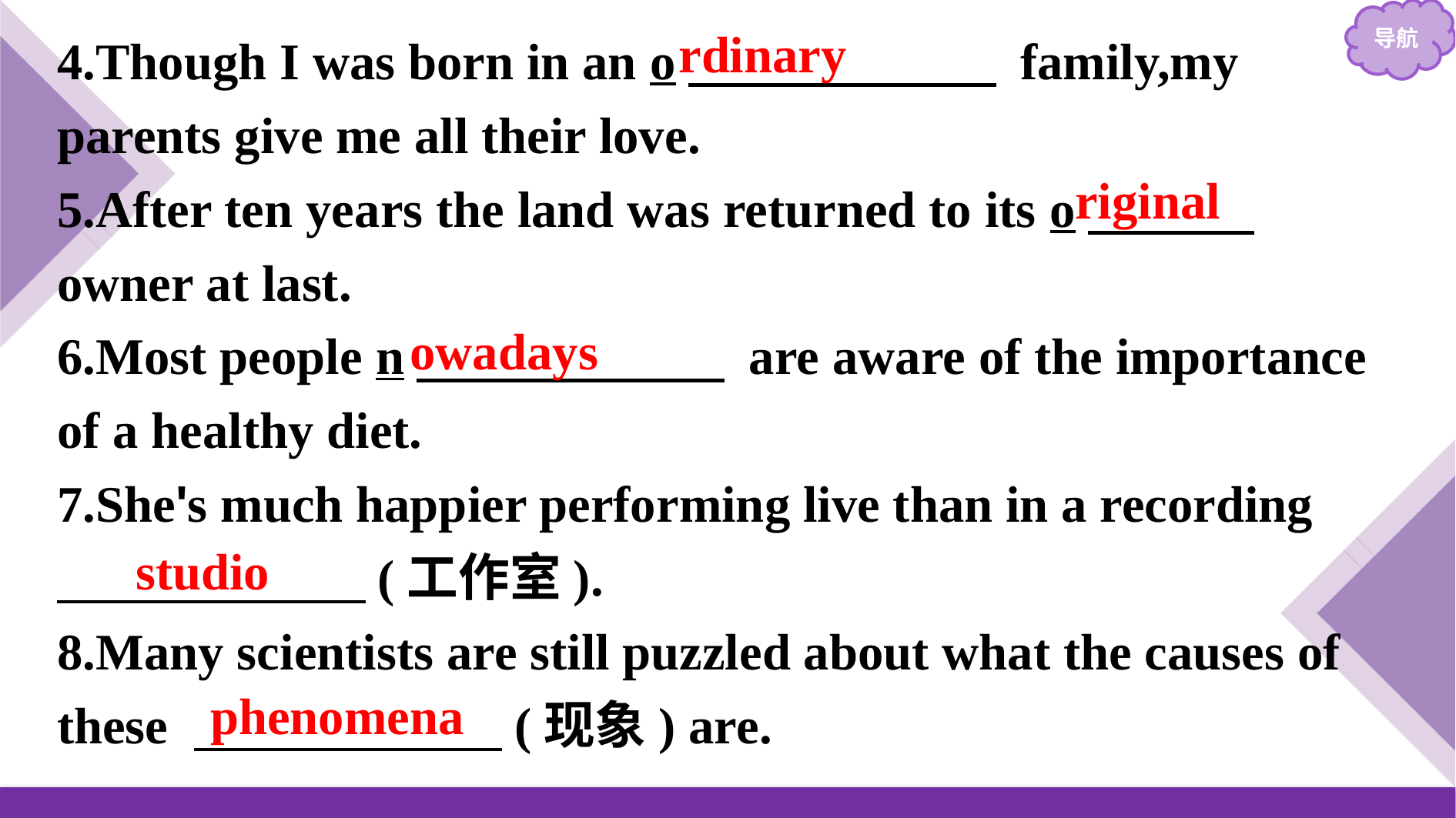

4.Though I was born in an o　　　　　　 family,my parents give me all their love.
5.After ten years the land was returned to its o　 　　 owner at last.
6.Most people n　　　　　　 are aware of the importance of a healthy diet.
7.She's much happier performing live than in a recording
　　　　　　(工作室).
8.Many scientists are still puzzled about what the causes of these 　　　　　　(现象) are.
rdinary
riginal
owadays
studio
phenomena